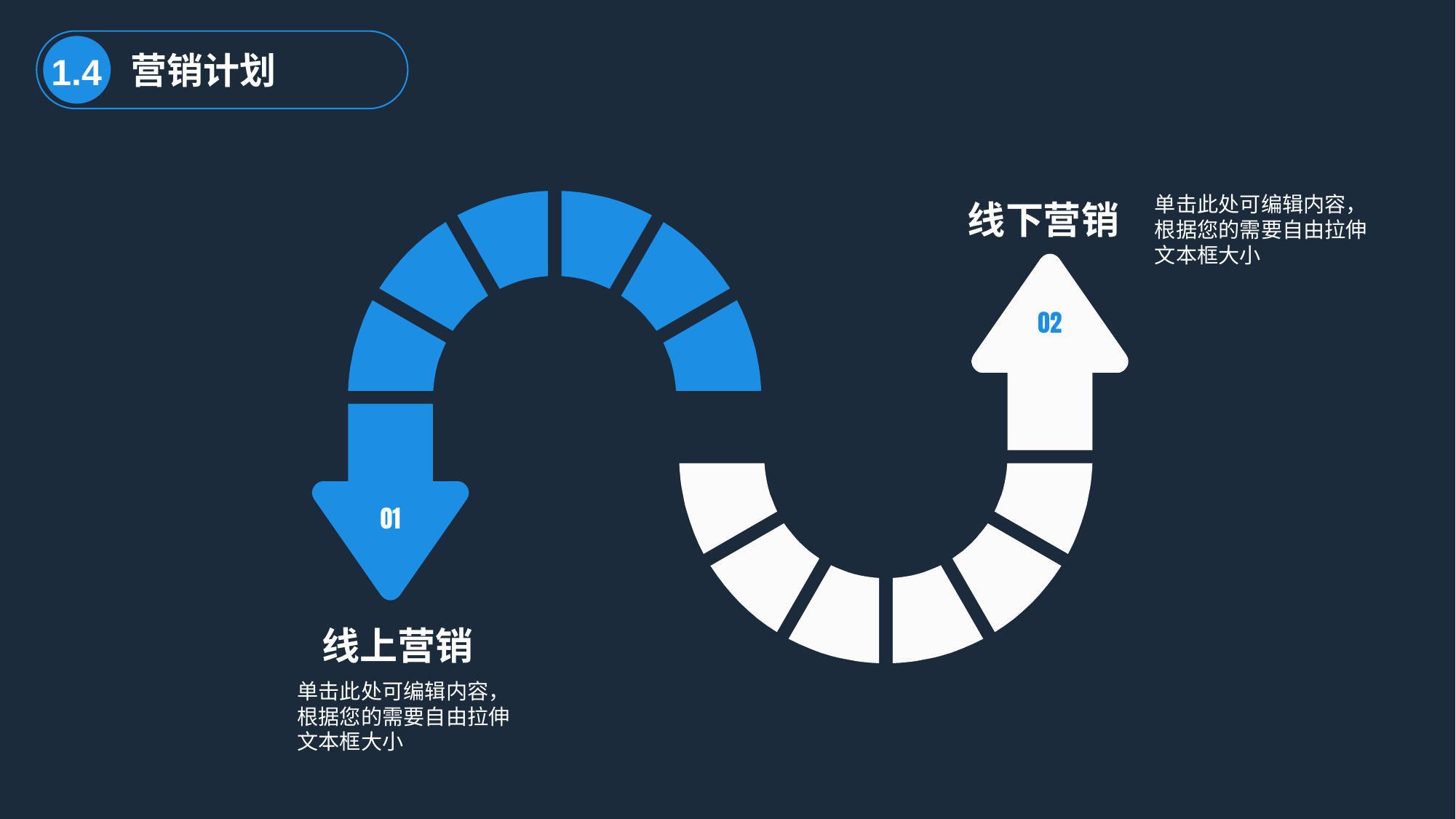

营销计划
1.4
单击此处可编辑内容，根据您的需要自由拉伸文本框大小

线下营销

02
01
线上营销
单击此处可编辑内容，根据您的需要自由拉伸文本框大小